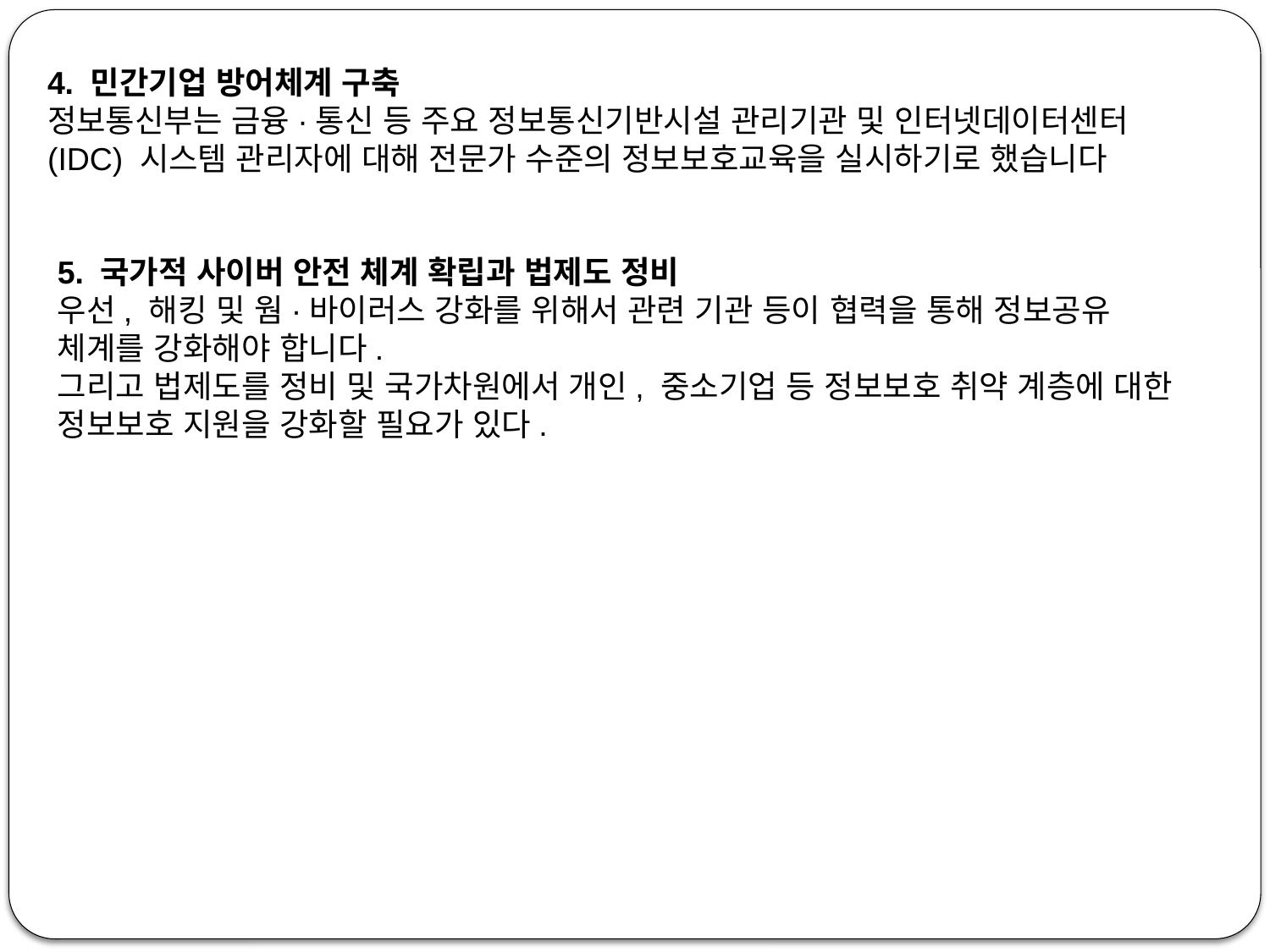

4. 민간기업 방어체계 구축
정보통신부는 금융·통신 등 주요 정보통신기반시설 관리기관 및 인터넷데이터센터(IDC) 시스템 관리자에 대해 전문가 수준의 정보보호교육을 실시하기로 했습니다
5. 국가적 사이버 안전 체계 확립과 법제도 정비
우선, 해킹 및 웜·바이러스 강화를 위해서 관련 기관 등이 협력을 통해 정보공유 체계를 강화해야 합니다.
그리고 법제도를 정비 및 국가차원에서 개인, 중소기업 등 정보보호 취약 계층에 대한 정보보호 지원을 강화할 필요가 있다.